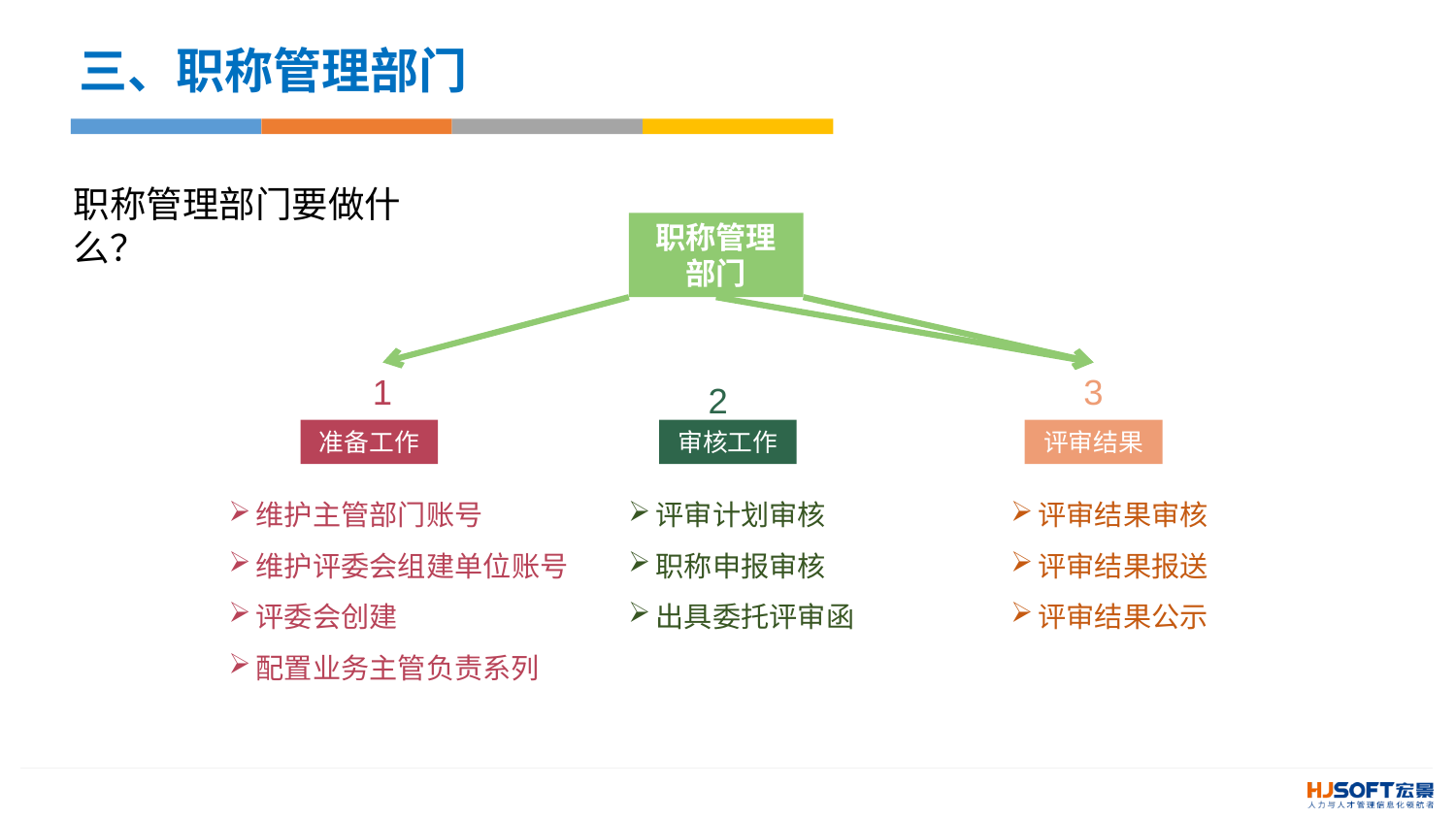

三、职称管理部门

职称管理部门要做什么？
职称管理部门
1
3
2
准备工作
审核工作
评审结果
维护主管部门账号
维护评委会组建单位账号
评委会创建
配置业务主管负责系列

评审计划审核
职称申报审核
出具委托评审函
评审结果审核
评审结果报送
评审结果公示